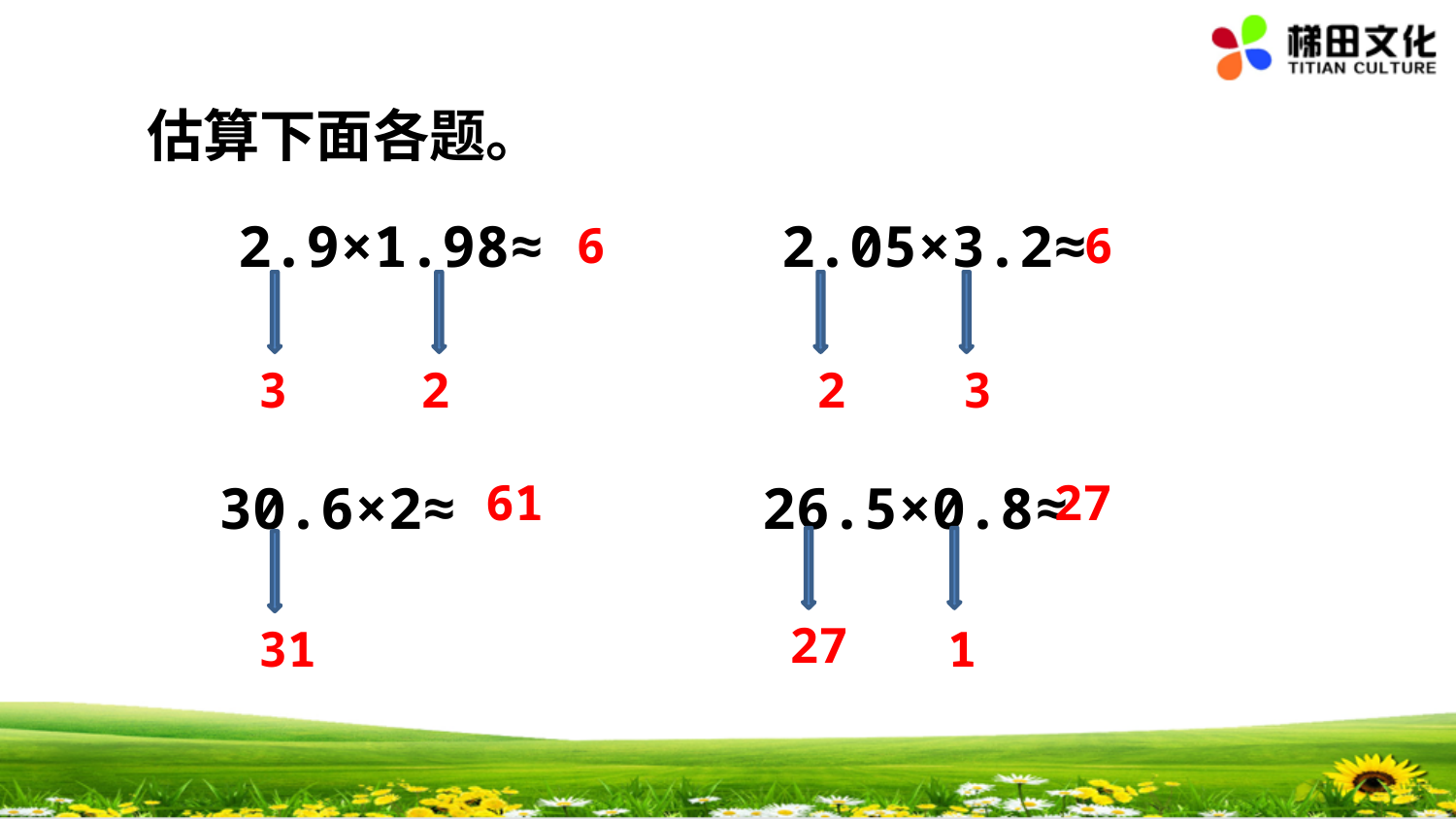

估算下面各题。
2.9×1.98≈       2.05×3.2≈
6
6

3
2
2
3
30.6×2≈         26.5×0.8≈
61
27

27
31
1